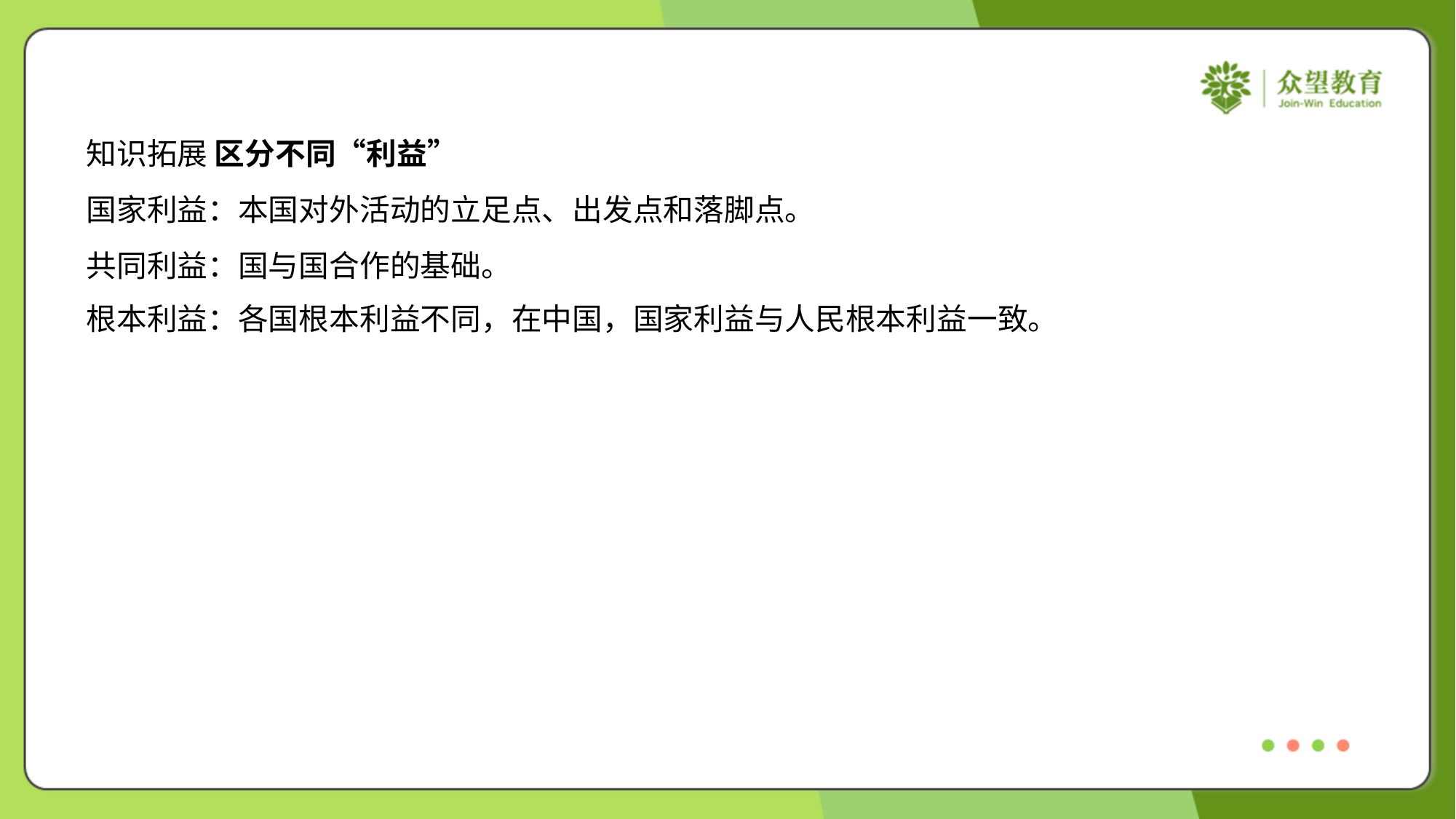

知识拓展 区分不同“利益”
国家利益：本国对外活动的立足点、出发点和落脚点。
共同利益：国与国合作的基础。
根本利益：各国根本利益不同，在中国，国家利益与人民根本利益一致。